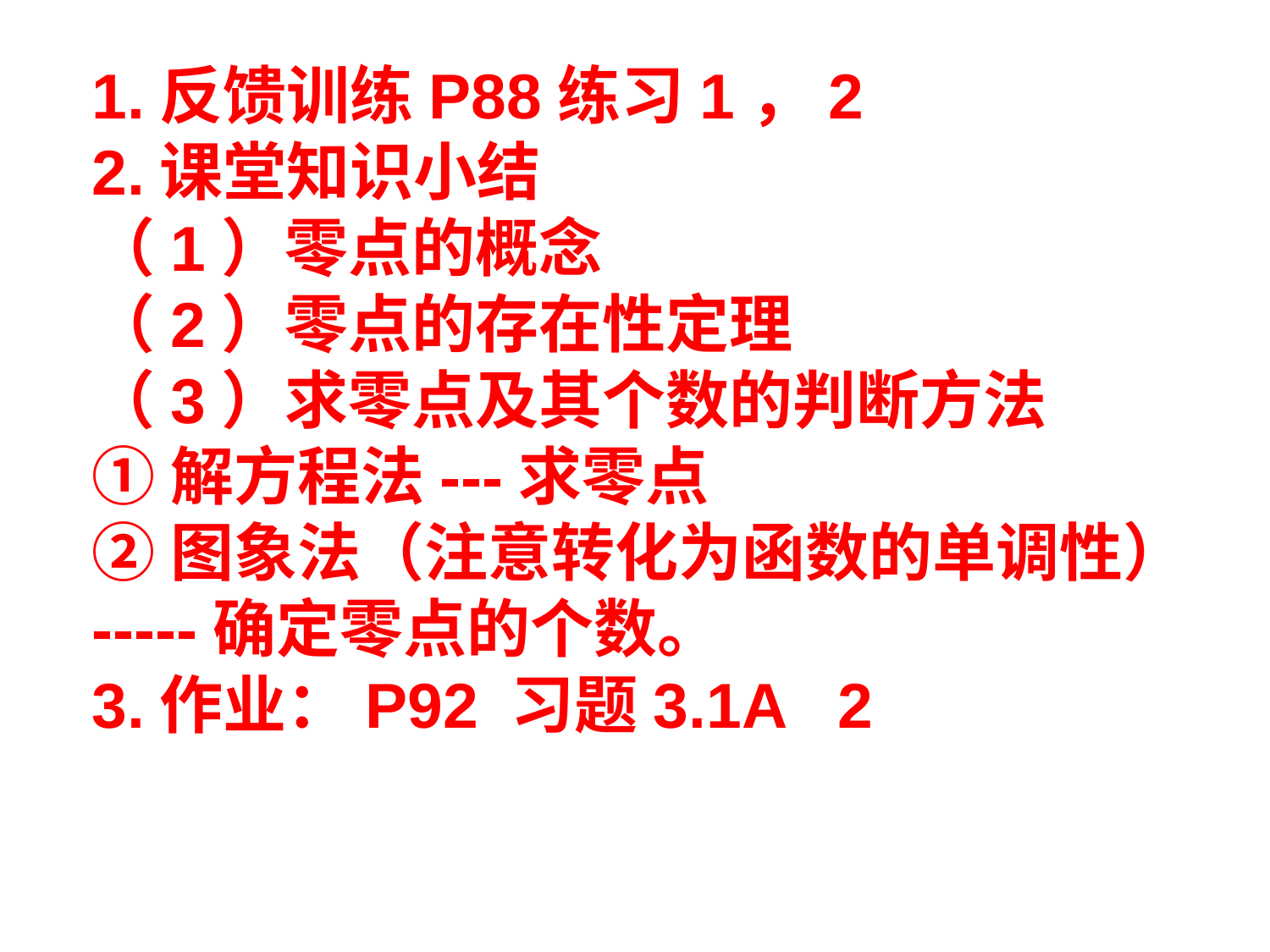

1.反馈训练P88练习1，2
2.课堂知识小结
（1）零点的概念
（2）零点的存在性定理
（3）求零点及其个数的判断方法
①解方程法---求零点
②图象法（注意转化为函数的单调性）
-----确定零点的个数。
3.作业：P92 习题3.1A   2